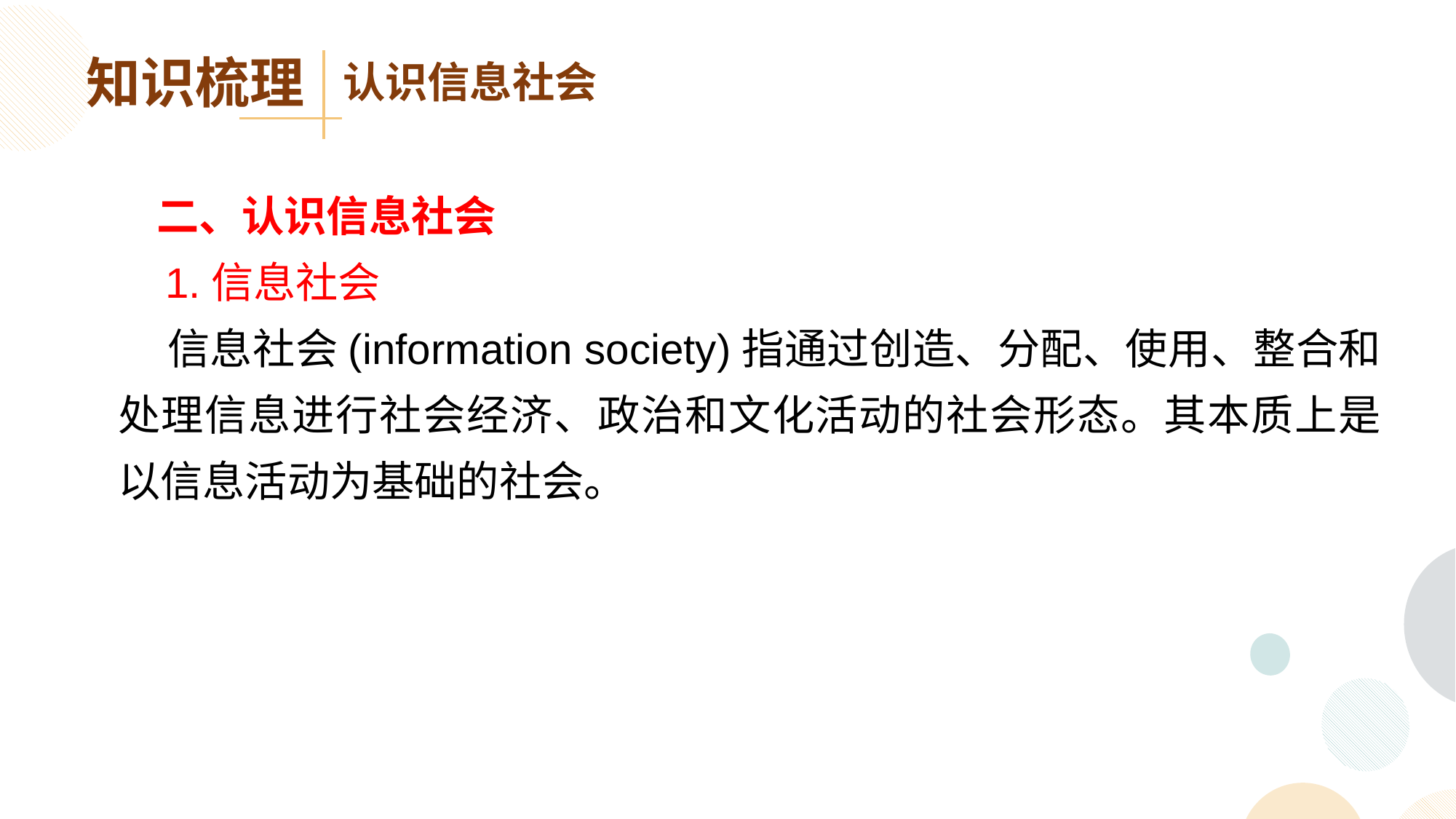

知识梳理
认识信息社会
   二、认识信息社会
    1.信息社会
    信息社会(information society)指通过创造、分配、使用、整合和处理信息进行社会经济、政治和文化活动的社会形态。其本质上是以信息活动为基础的社会。